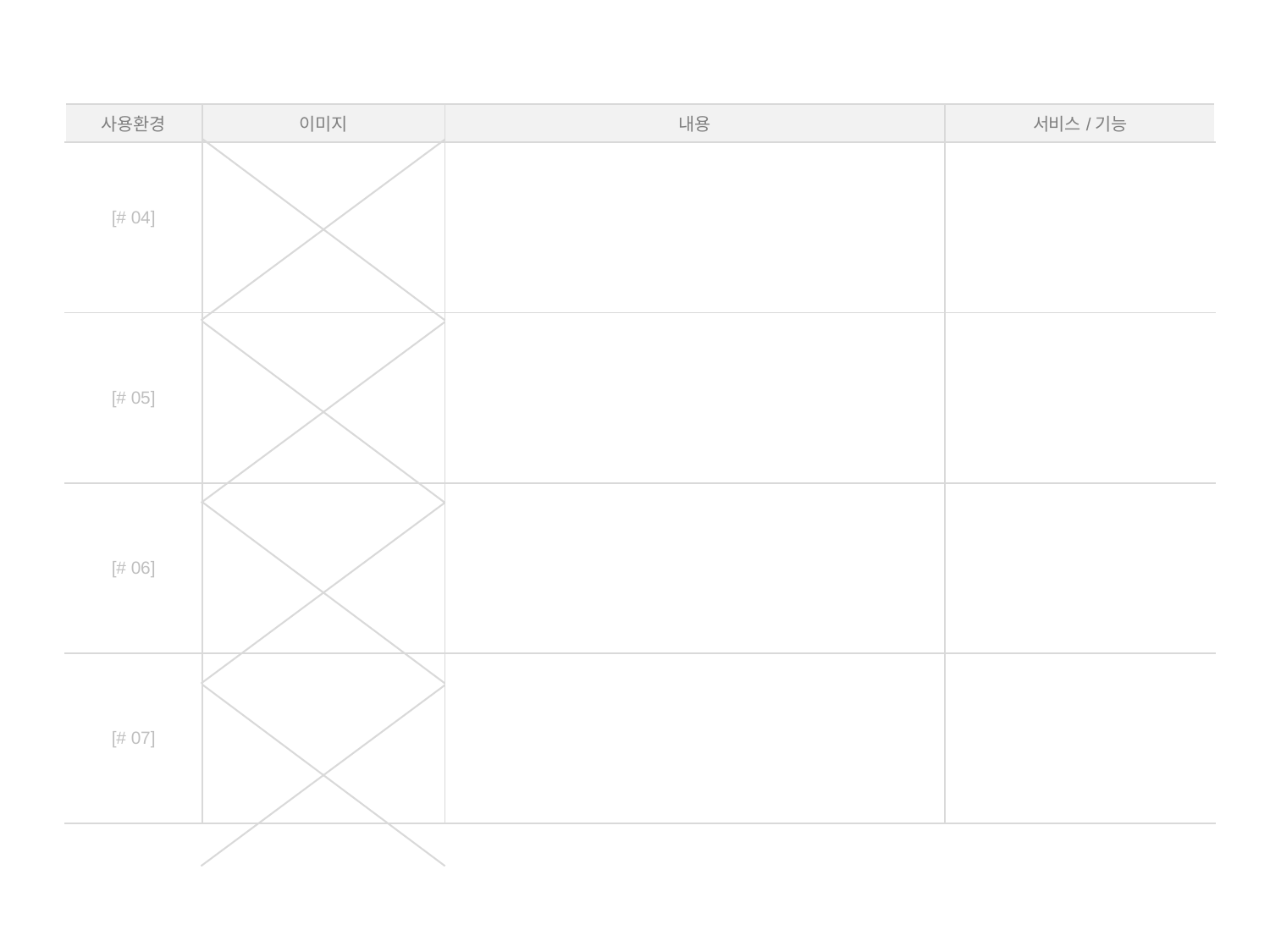

| 사용환경 | 이미지 | 내용 | 서비스/기능 |
| --- | --- | --- | --- |
| [# 04] |  |  |  |
| [# 05] |  |  |  |
| [# 06] |  |  |  |
| [# 07] |  |  |  |